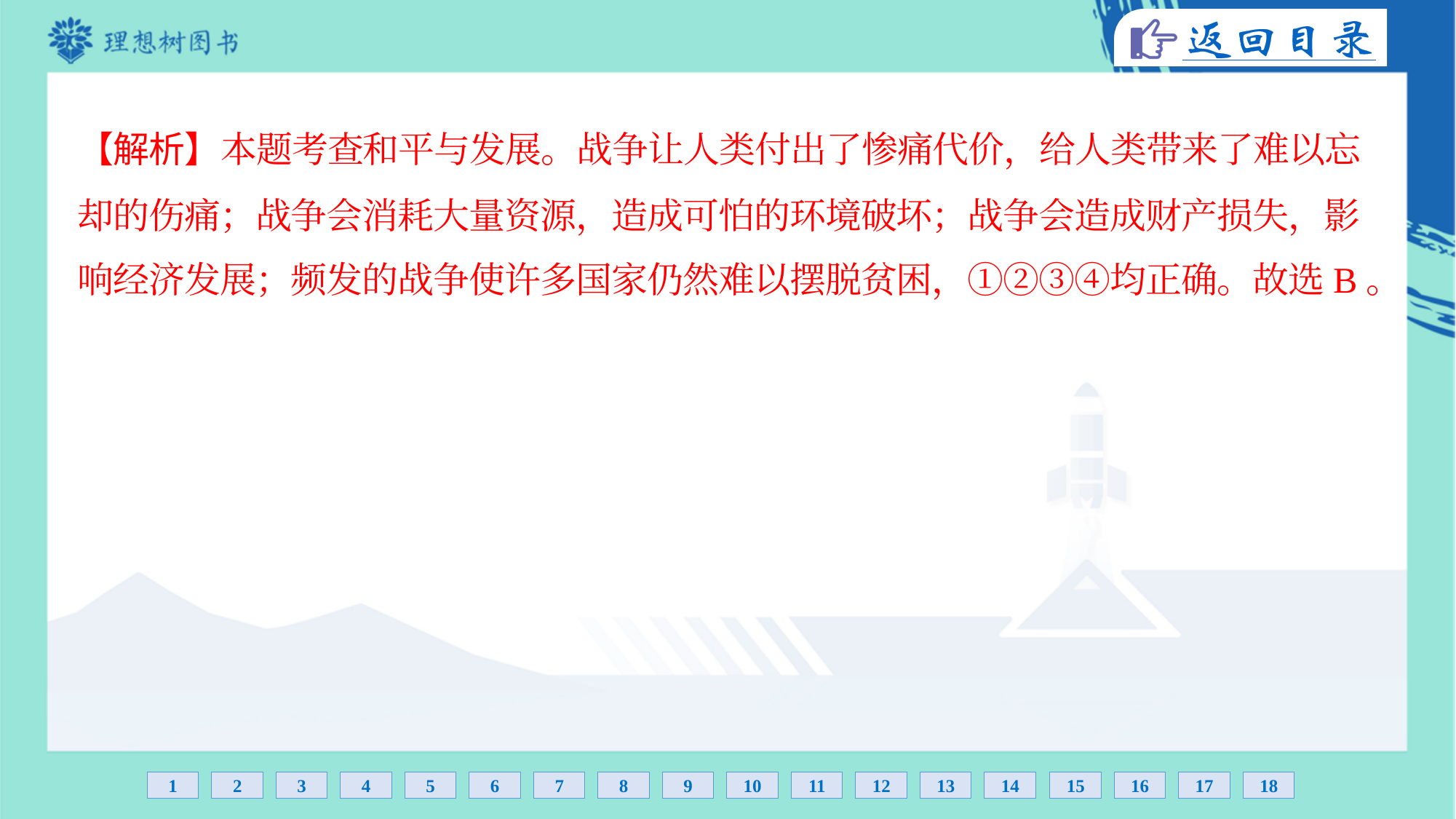

【解析】本题考查和平与发展。战争让人类付出了惨痛代价，给人类带来了难以忘
却的伤痛；战争会消耗大量资源，造成可怕的环境破坏；战争会造成财产损失，影
响经济发展；频发的战争使许多国家仍然难以摆脱贫困，①②③④均正确。故选B。